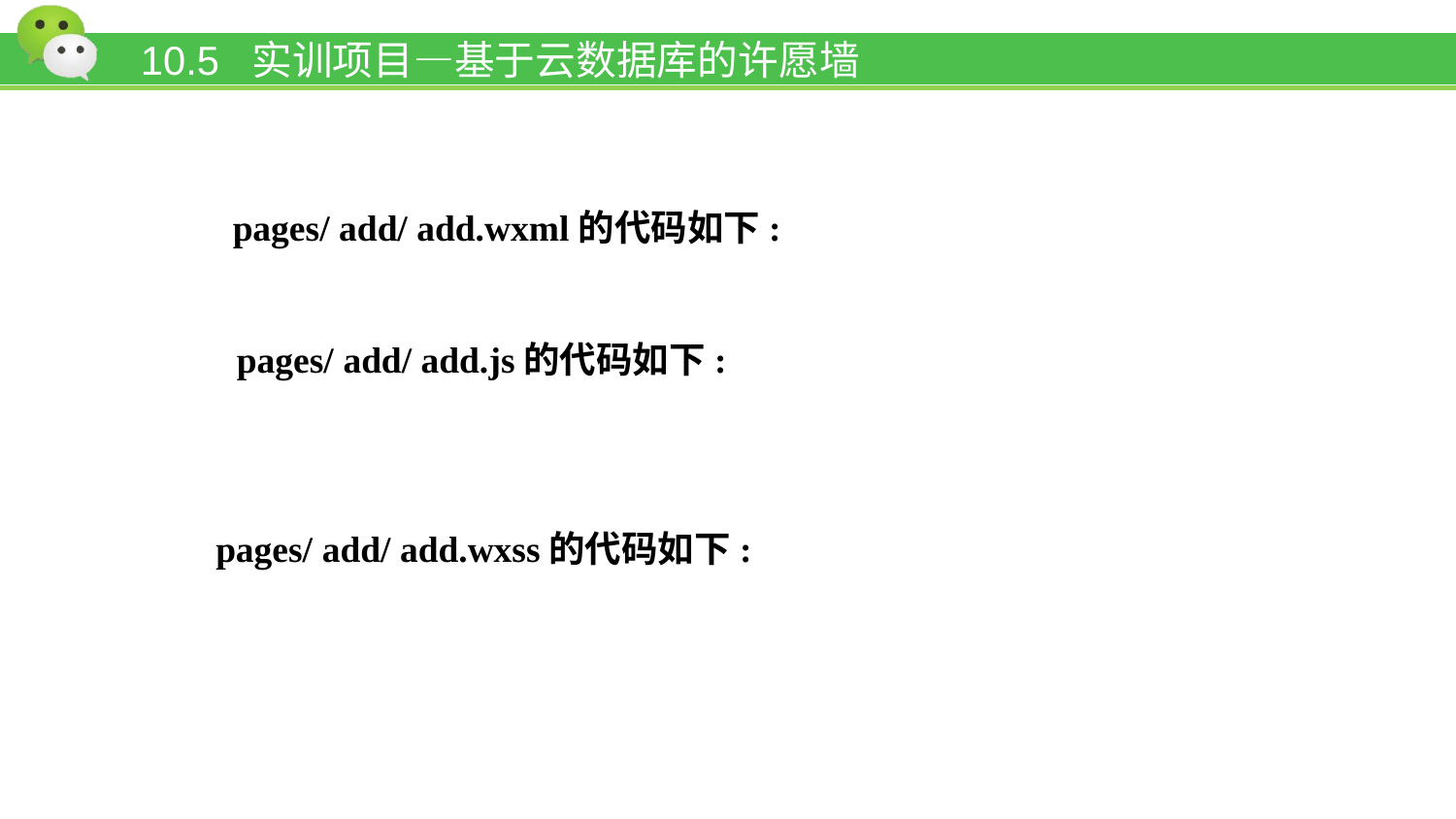

# 10.5  实训项目—基于云数据库的许愿墙
pages/ add/ add.wxml的代码如下:
pages/ add/ add.js的代码如下:
pages/ add/ add.wxss的代码如下: